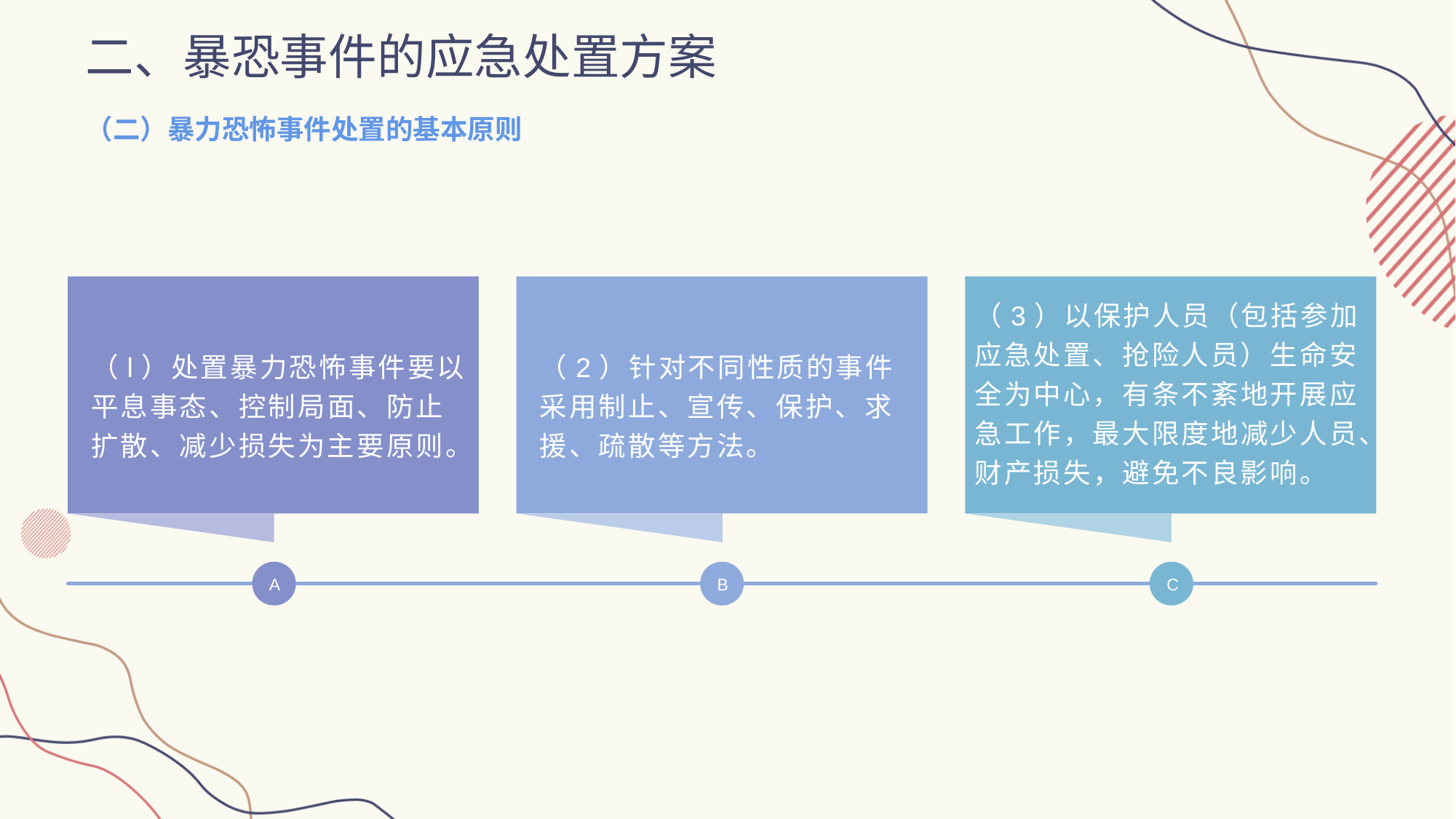

二、暴恐事件的应急处置方案
（二）暴力恐怖事件处置的基本原则

（3）以保护人员（包括参加应急处置、抢险人员）生命安全为中心，有条不紊地开展应急工作，最大限度地减少人员、财产损失，避免不良影响。

（l）处置暴力恐怖事件要以平息事态、控制局面、防止扩散、减少损失为主要原则。
（2）针对不同性质的事件采用制止、宣传、保护、求援、疏散等方法。

A
B
C